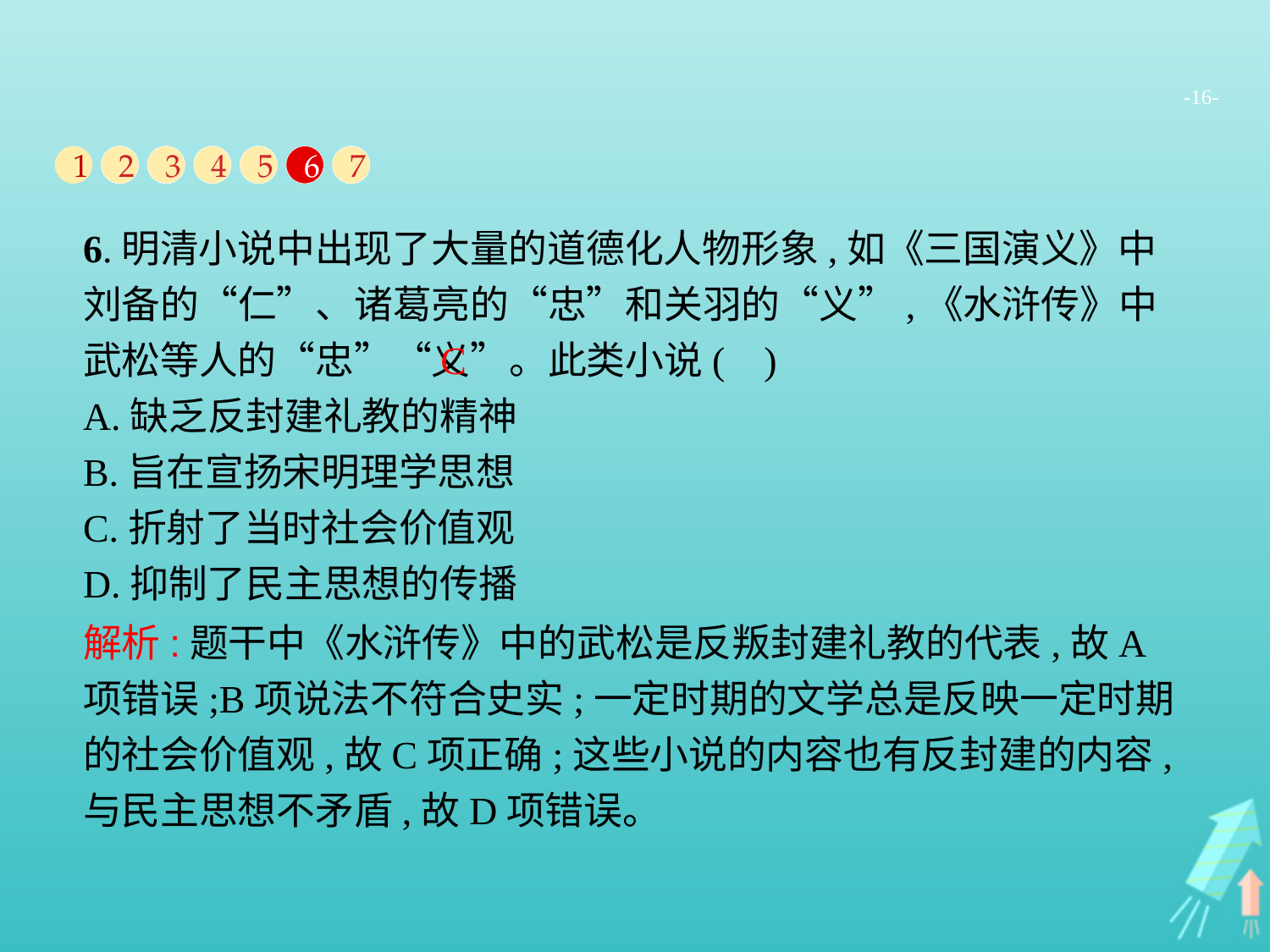

-16-
1
2
3
4
5
6
7
6.明清小说中出现了大量的道德化人物形象,如《三国演义》中刘备的“仁”、诸葛亮的“忠”和关羽的“义”,《水浒传》中武松等人的“忠”“义”。此类小说(    )
A.缺乏反封建礼教的精神
B.旨在宣扬宋明理学思想
C.折射了当时社会价值观
D.抑制了民主思想的传播
C
解析:题干中《水浒传》中的武松是反叛封建礼教的代表,故A项错误;B项说法不符合史实;一定时期的文学总是反映一定时期的社会价值观,故C项正确;这些小说的内容也有反封建的内容,与民主思想不矛盾,故D项错误。